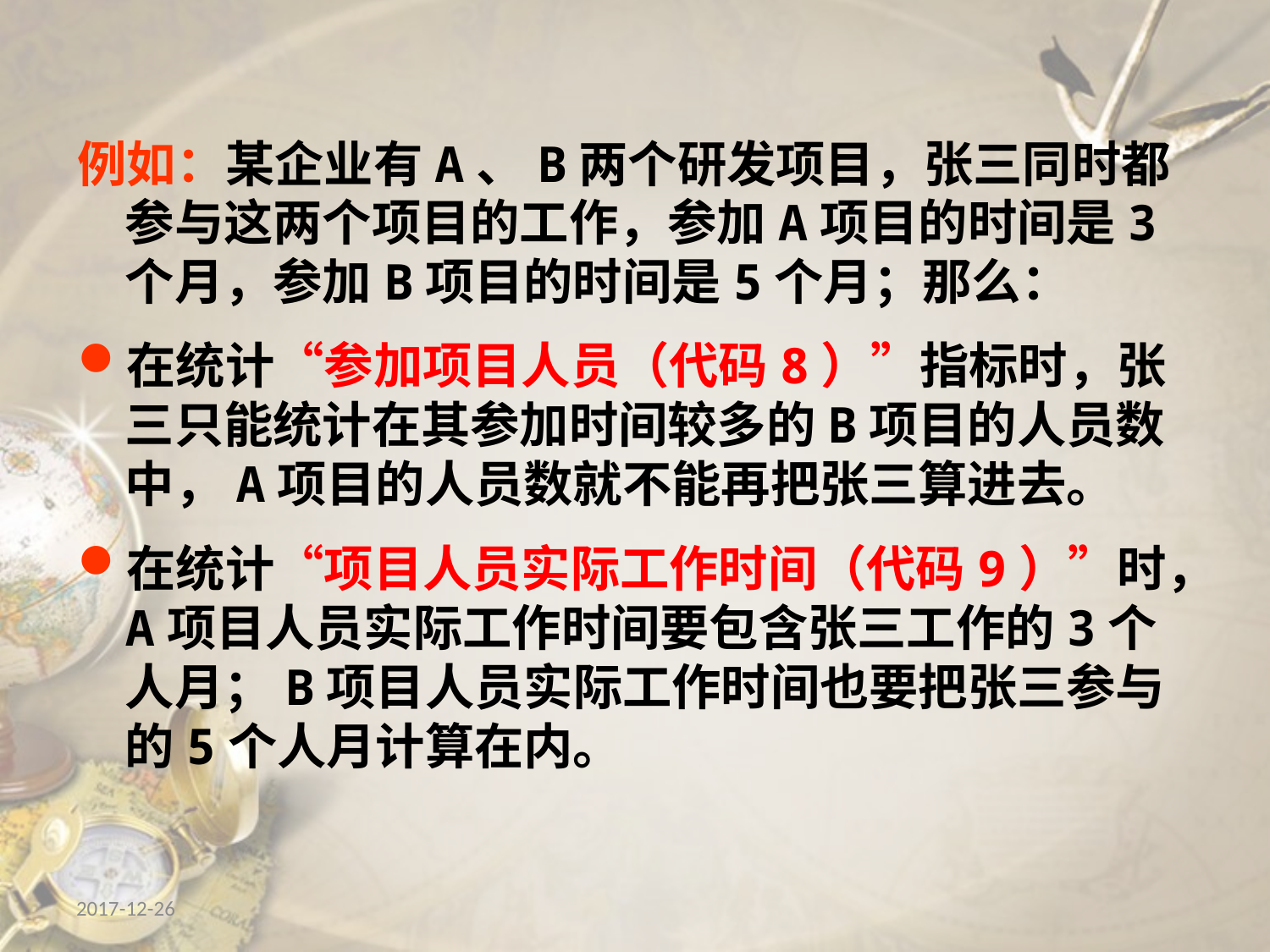

# 例如：某企业有A、B两个研发项目，张三同时都参与这两个项目的工作，参加A项目的时间是3个月，参加B项目的时间是5个月；那么：
在统计“参加项目人员（代码8）”指标时，张三只能统计在其参加时间较多的B项目的人员数中，A项目的人员数就不能再把张三算进去。
在统计“项目人员实际工作时间（代码9）”时，A项目人员实际工作时间要包含张三工作的3个人月；B项目人员实际工作时间也要把张三参与的5个人月计算在内。

2017-12-26